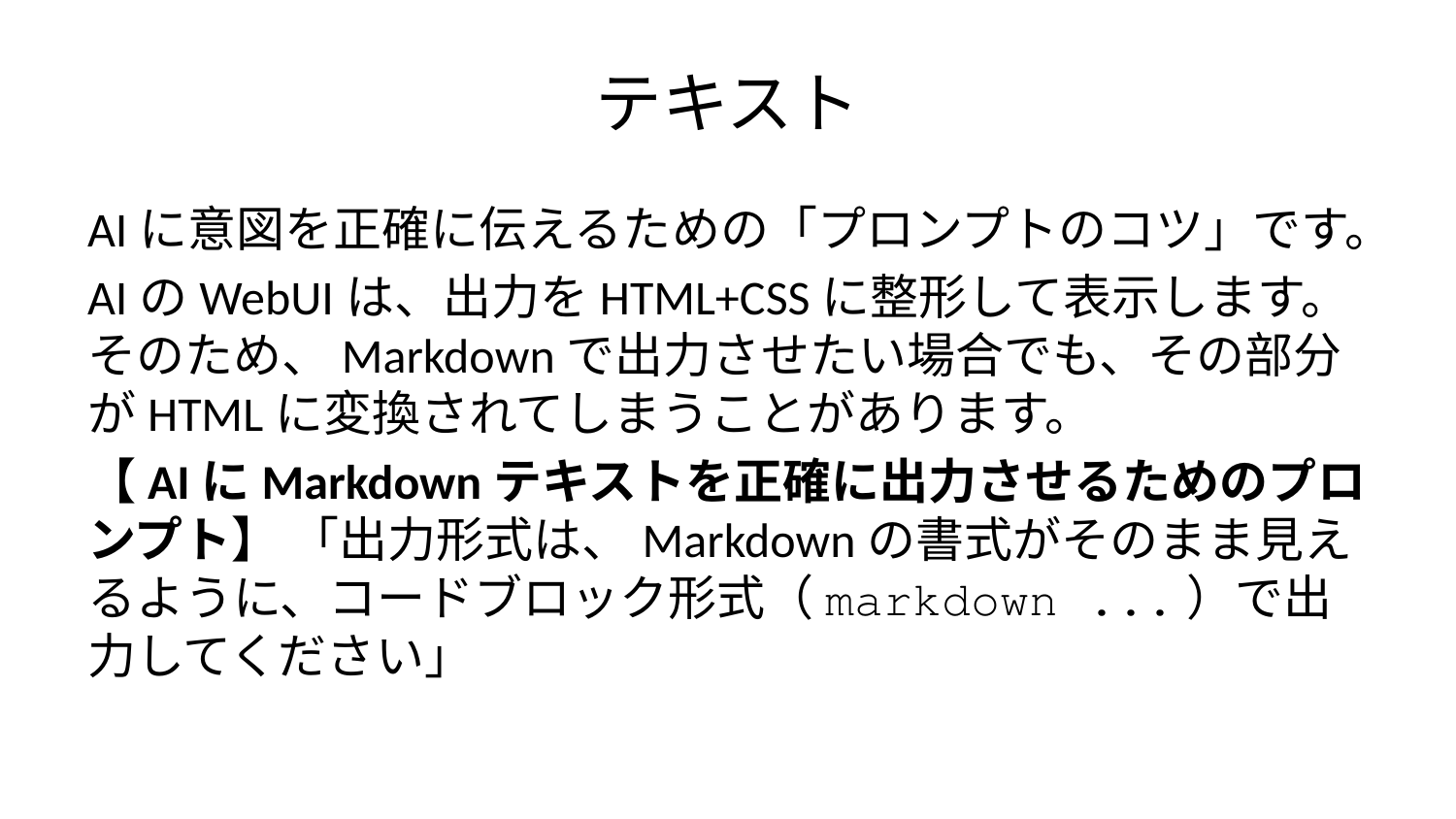

# テキスト
AIに意図を正確に伝えるための「プロンプトのコツ」です。
AIのWebUIは、出力をHTML+CSSに整形して表示します。そのため、Markdownで出力させたい場合でも、その部分がHTMLに変換されてしまうことがあります。
【AIにMarkdownテキストを正確に出力させるためのプロンプト】 「出力形式は、Markdownの書式がそのまま見えるように、コードブロック形式（markdown ...）で出力してください」